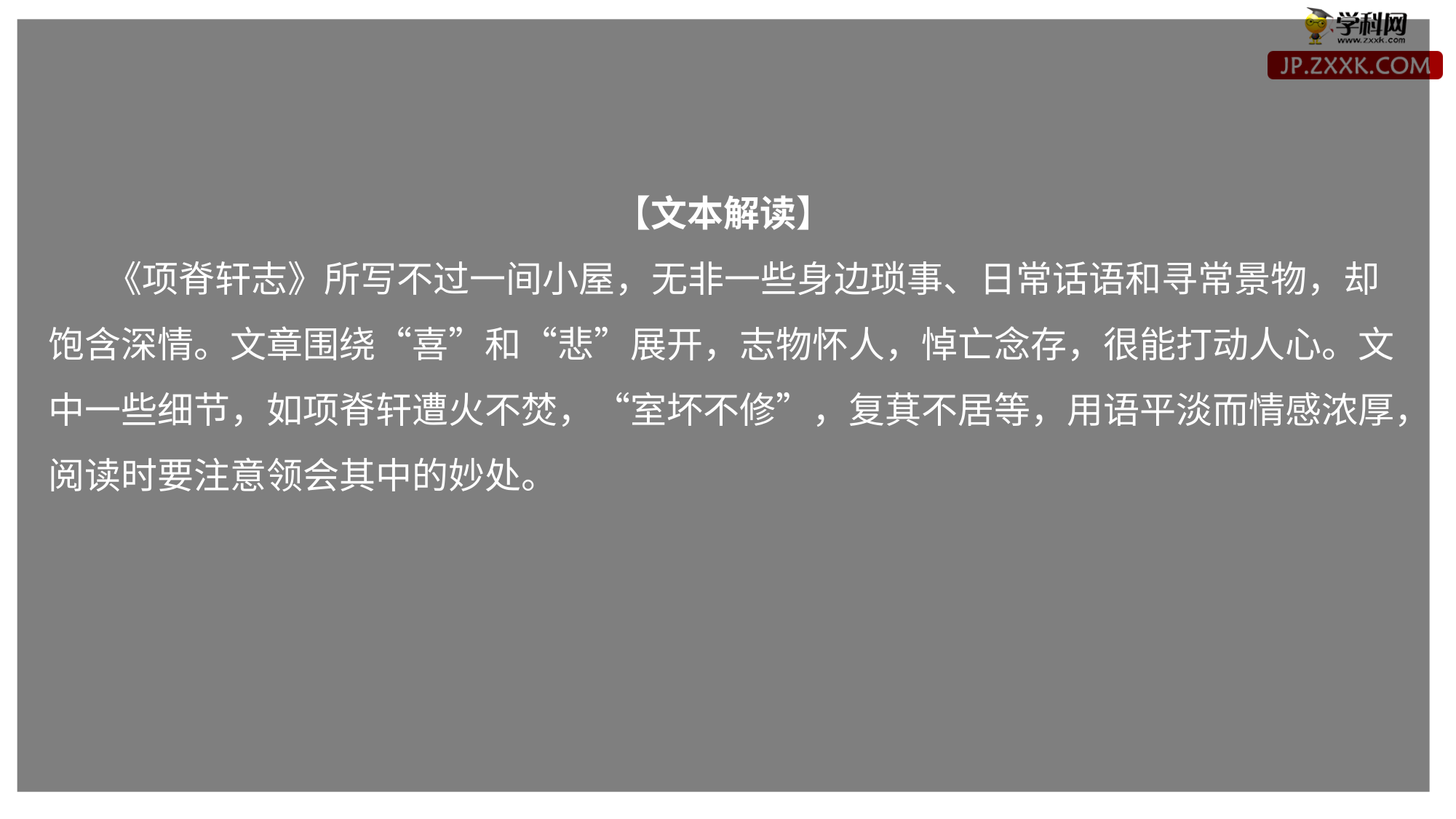

【文本解读】
      《项脊轩志》所写不过一间小屋，无非一些身边琐事、日常话语和寻常景物，却饱含深情。文章围绕“喜”和“悲”展开，志物怀人，悼亡念存，很能打动人心。文中一些细节，如项脊轩遭火不焚，“室坏不修”，复萁不居等，用语平淡而情感浓厚，阅读时要注意领会其中的妙处。